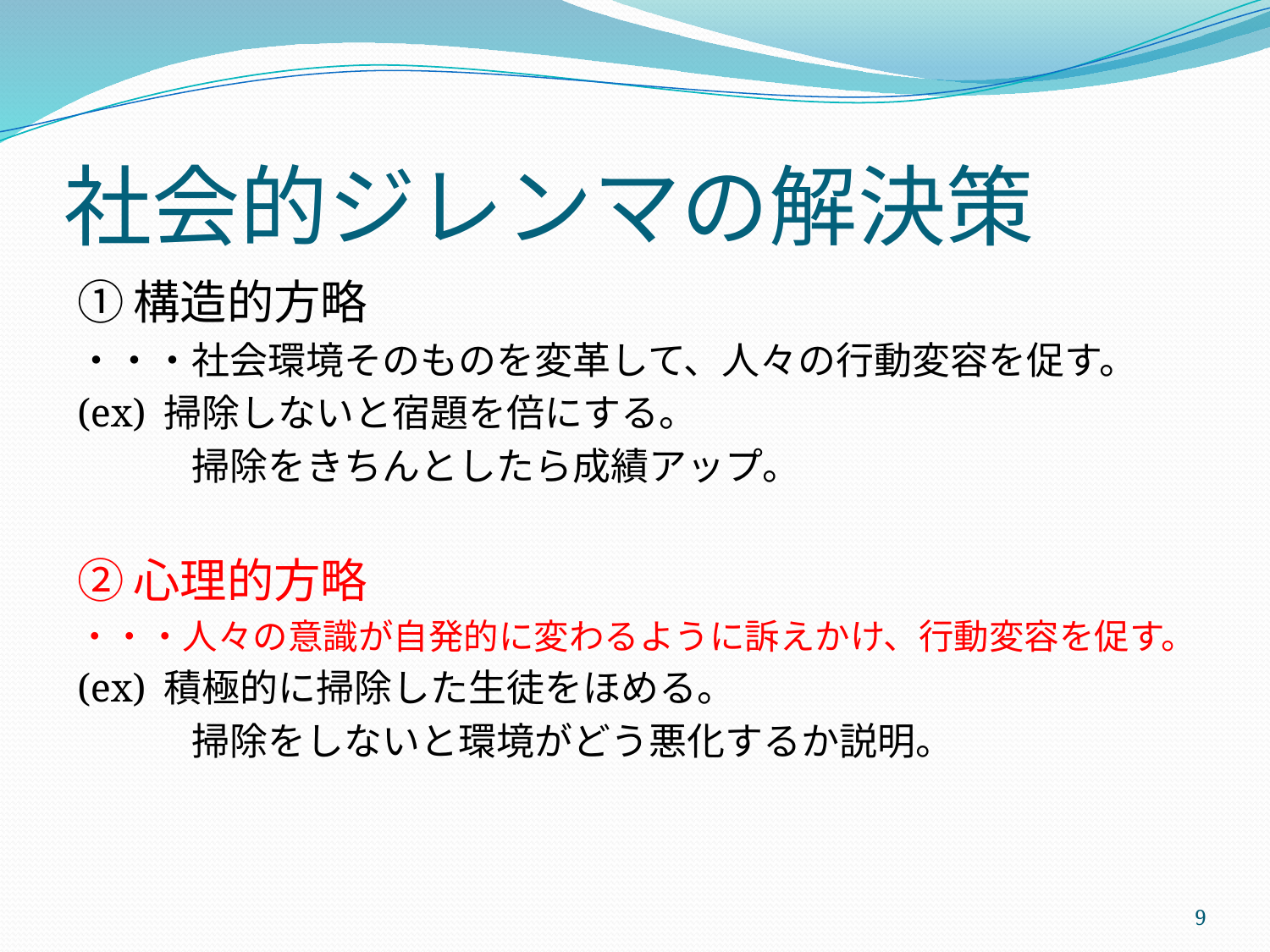

# 社会的ジレンマの解決策
①構造的方略
・・・社会環境そのものを変革して、人々の行動変容を促す。
(ex) 掃除しないと宿題を倍にする。
　　　掃除をきちんとしたら成績アップ。

②心理的方略
・・・人々の意識が自発的に変わるように訴えかけ、行動変容を促す。
(ex) 積極的に掃除した生徒をほめる。
　　　掃除をしないと環境がどう悪化するか説明。

9